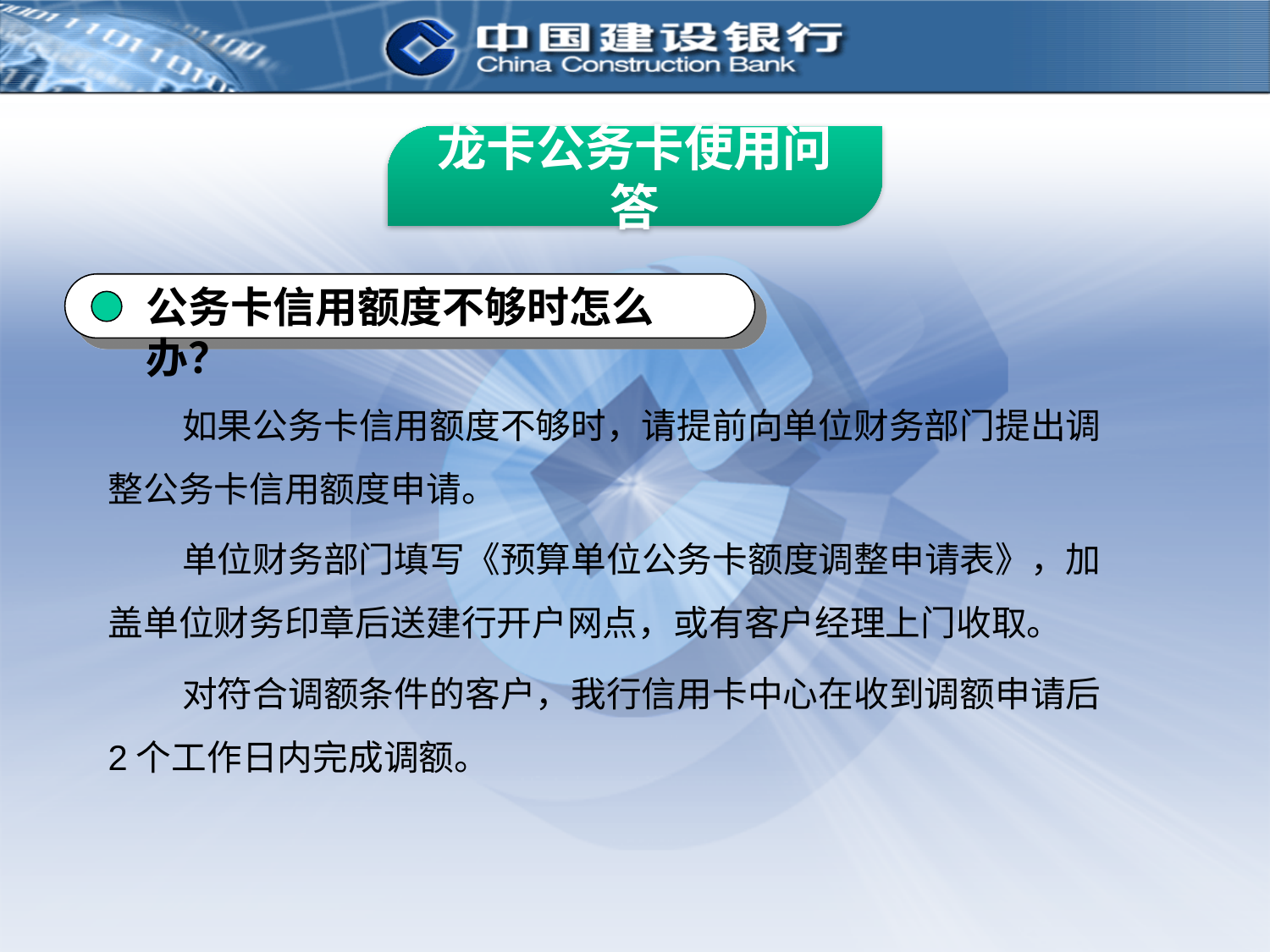

龙卡公务卡使用问答

公务卡信用额度不够时怎么办？

如果公务卡信用额度不够时，请提前向单位财务部门提出调整公务卡信用额度申请。
单位财务部门填写《预算单位公务卡额度调整申请表》，加盖单位财务印章后送建行开户网点，或有客户经理上门收取。
对符合调额条件的客户，我行信用卡中心在收到调额申请后2个工作日内完成调额。